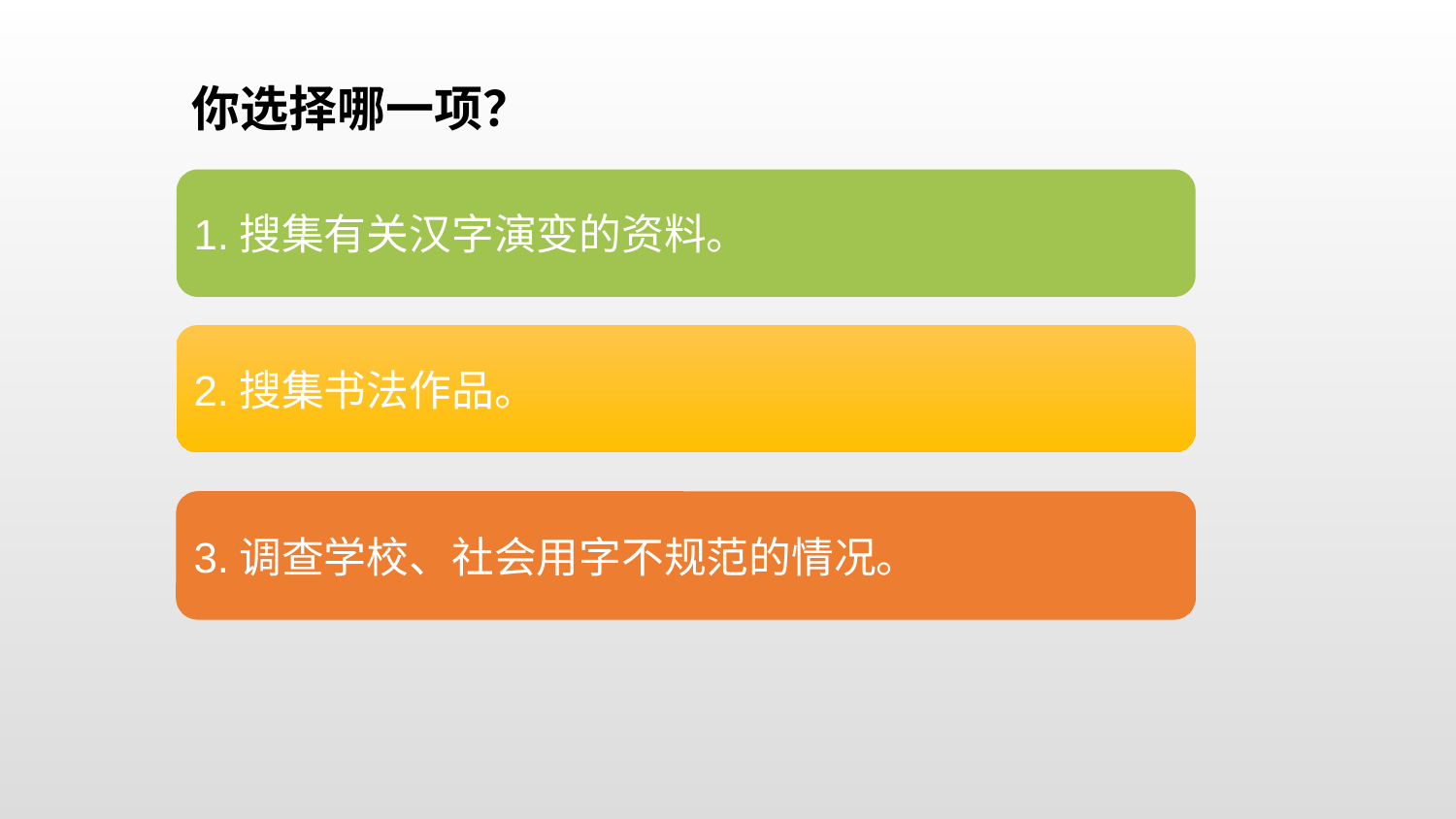

你选择哪一项？
1.搜集有关汉字演变的资料。
2.搜集书法作品。
3.调查学校、社会用字不规范的情况。